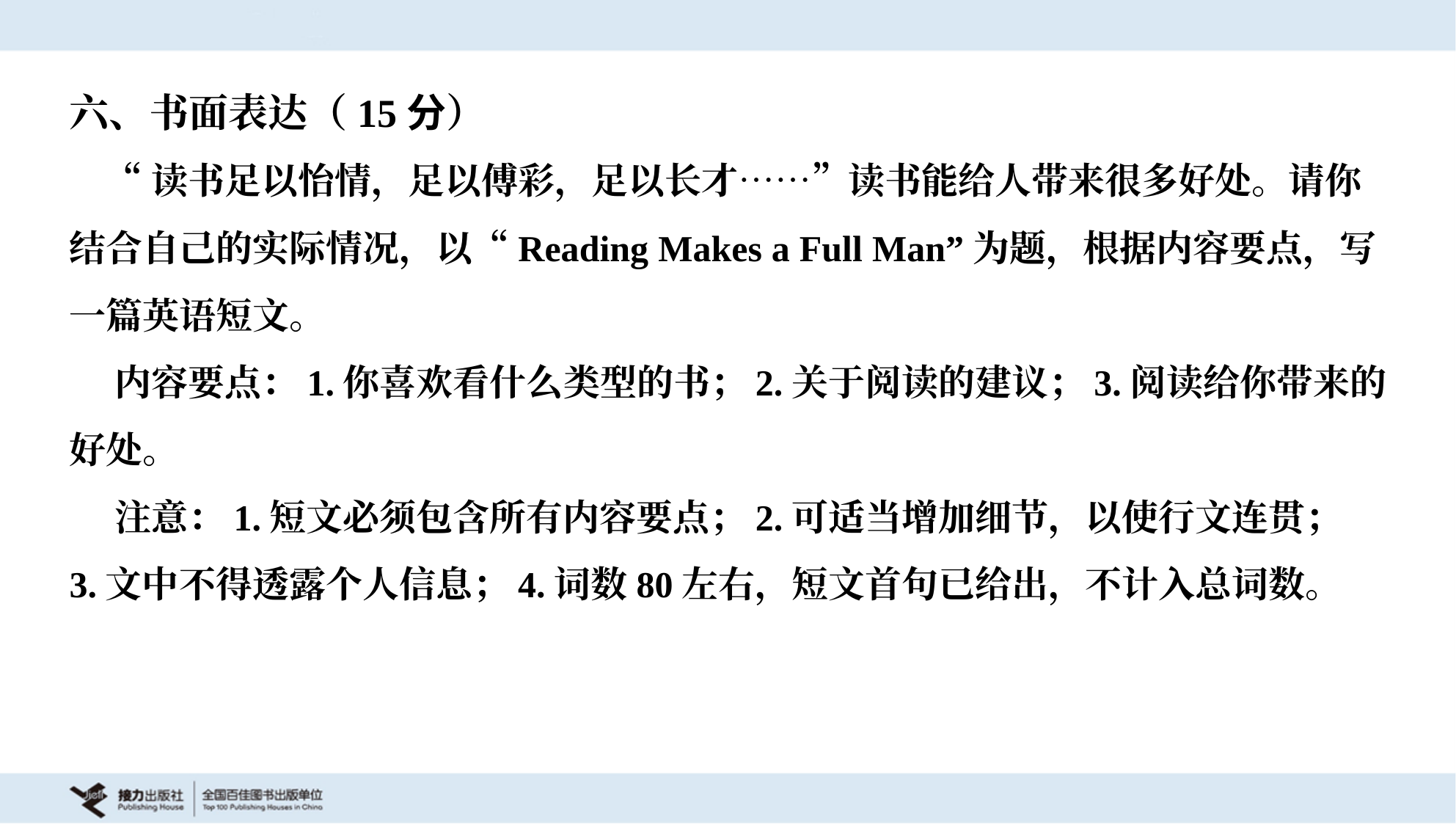

六、书面表达（15分）
    “读书足以怡情，足以傅彩，足以长才……”读书能给人带来很多好处。请你
结合自己的实际情况，以“Reading Makes a Full Man”为题，根据内容要点，写
一篇英语短文。
    内容要点：1.你喜欢看什么类型的书；2.关于阅读的建议；3.阅读给你带来的
好处。
    注意：1.短文必须包含所有内容要点；2.可适当增加细节，以使行文连贯；
3.文中不得透露个人信息；4.词数80左右，短文首句已给出，不计入总词数。